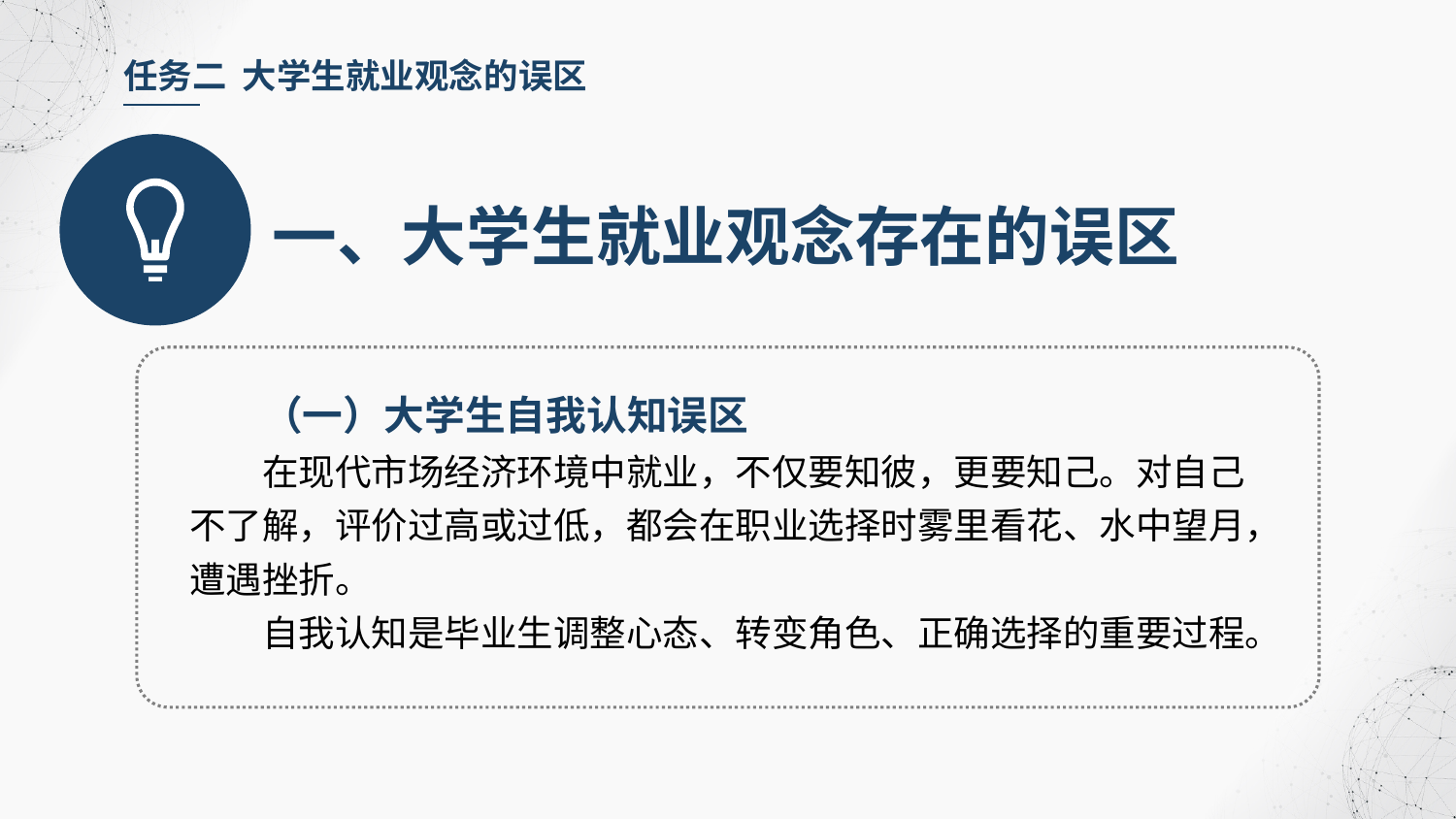

任务二  大学生就业观念的误区

一、大学生就业观念存在的误区

（一）大学生自我认知误区
在现代市场经济环境中就业，不仅要知彼，更要知己。对自己不了解，评价过高或过低，都会在职业选择时雾里看花、水中望月，遭遇挫折。
自我认知是毕业生调整心态、转变角色、正确选择的重要过程。